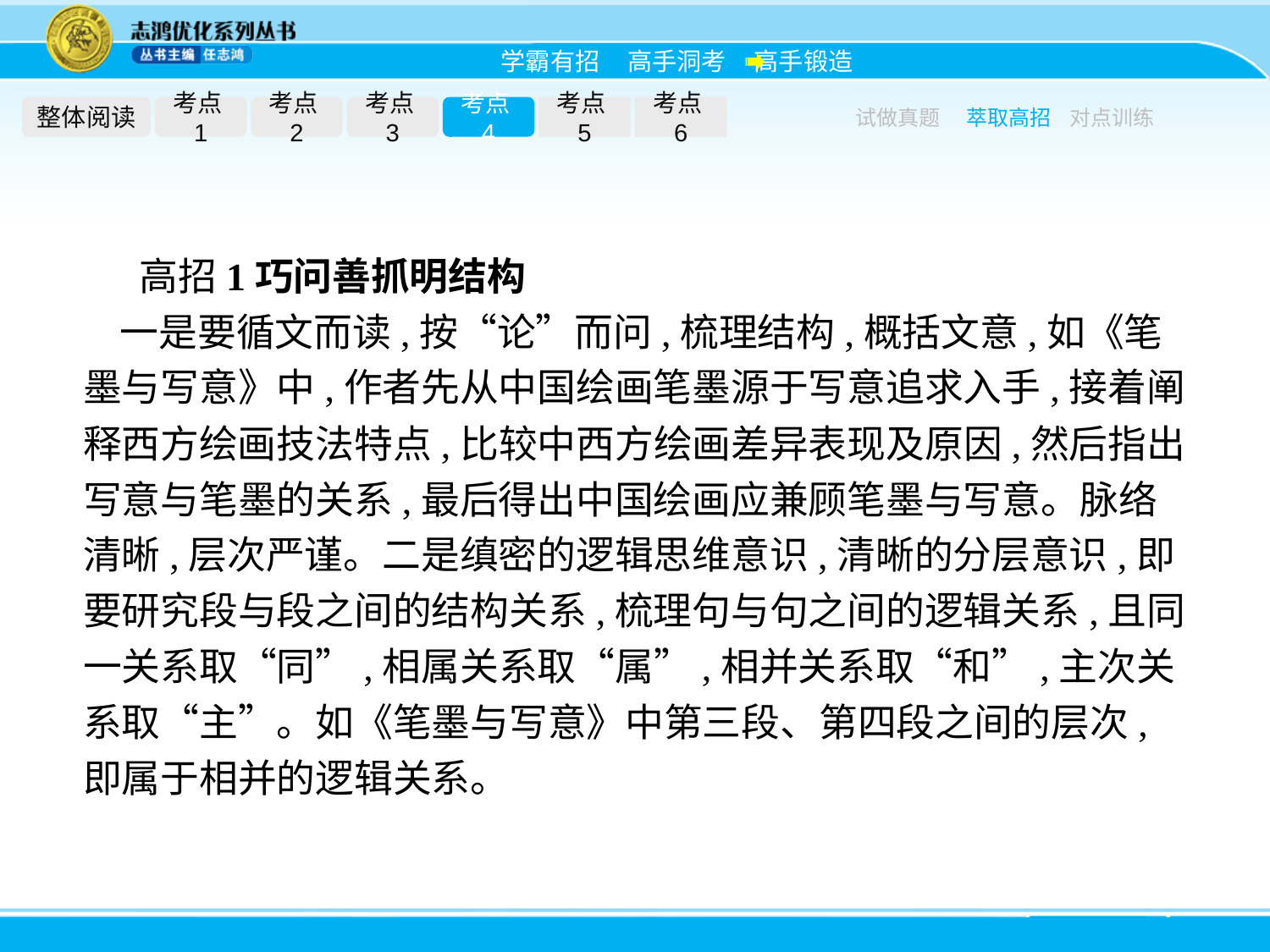

整体阅读
考点1
考点2
考点3
考点4
考点5
考点6
试做真题
萃取高招
对点训练
高招1巧问善抓明结构
一是要循文而读,按“论”而问,梳理结构,概括文意,如《笔墨与写意》中,作者先从中国绘画笔墨源于写意追求入手,接着阐释西方绘画技法特点,比较中西方绘画差异表现及原因,然后指出写意与笔墨的关系,最后得出中国绘画应兼顾笔墨与写意。脉络清晰,层次严谨。二是缜密的逻辑思维意识,清晰的分层意识,即要研究段与段之间的结构关系,梳理句与句之间的逻辑关系,且同一关系取“同”,相属关系取“属”,相并关系取“和”,主次关系取“主”。如《笔墨与写意》中第三段、第四段之间的层次,即属于相并的逻辑关系。